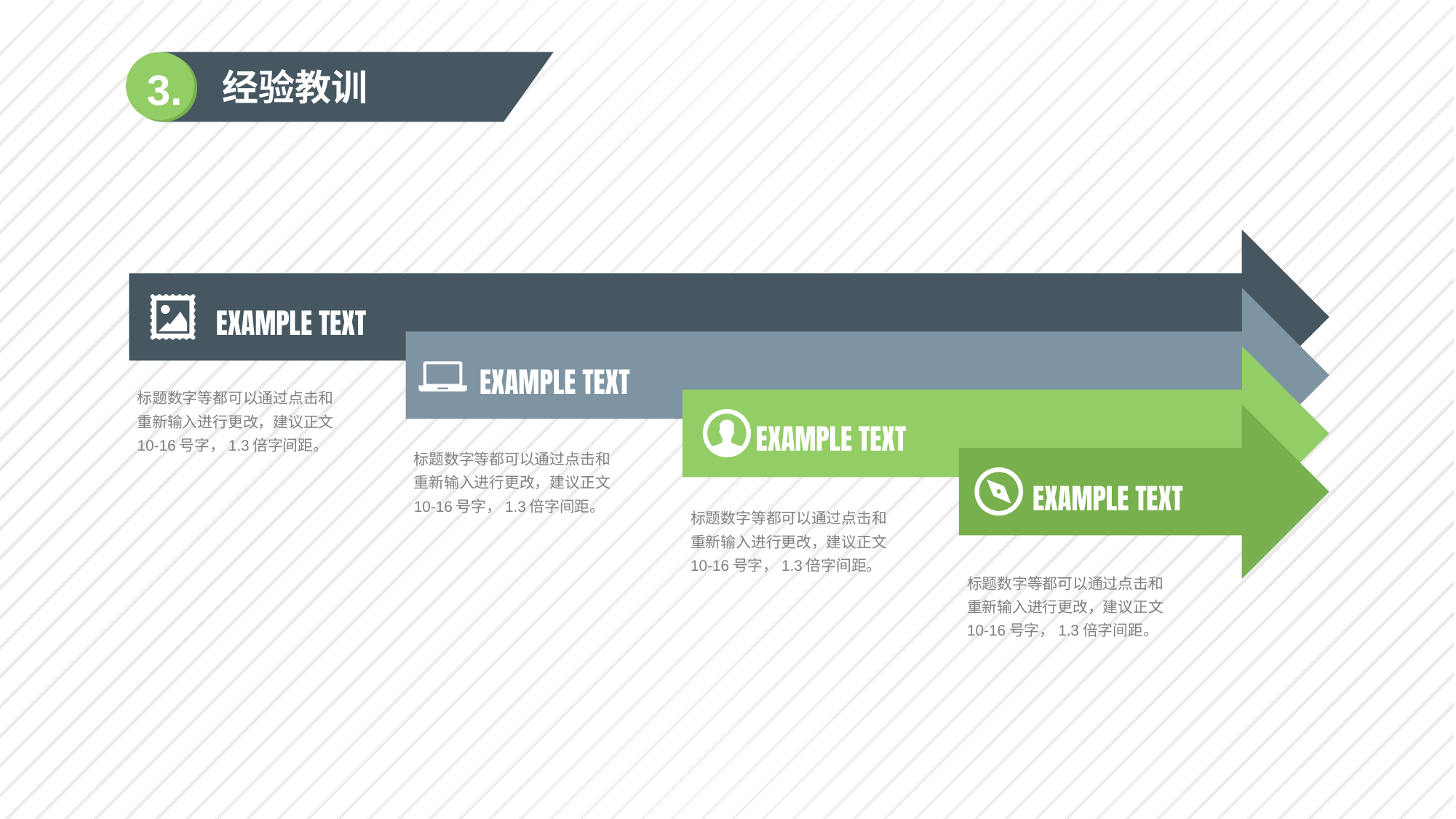

3.
经验教训

EXAMPLE TEXT

EXAMPLE TEXT

标题数字等都可以通过点击和重新输入进行更改，建议正文10-16号字，1.3倍字间距。
EXAMPLE TEXT

标题数字等都可以通过点击和重新输入进行更改，建议正文10-16号字，1.3倍字间距。
EXAMPLE TEXT

标题数字等都可以通过点击和重新输入进行更改，建议正文10-16号字，1.3倍字间距。
标题数字等都可以通过点击和重新输入进行更改，建议正文10-16号字，1.3倍字间距。